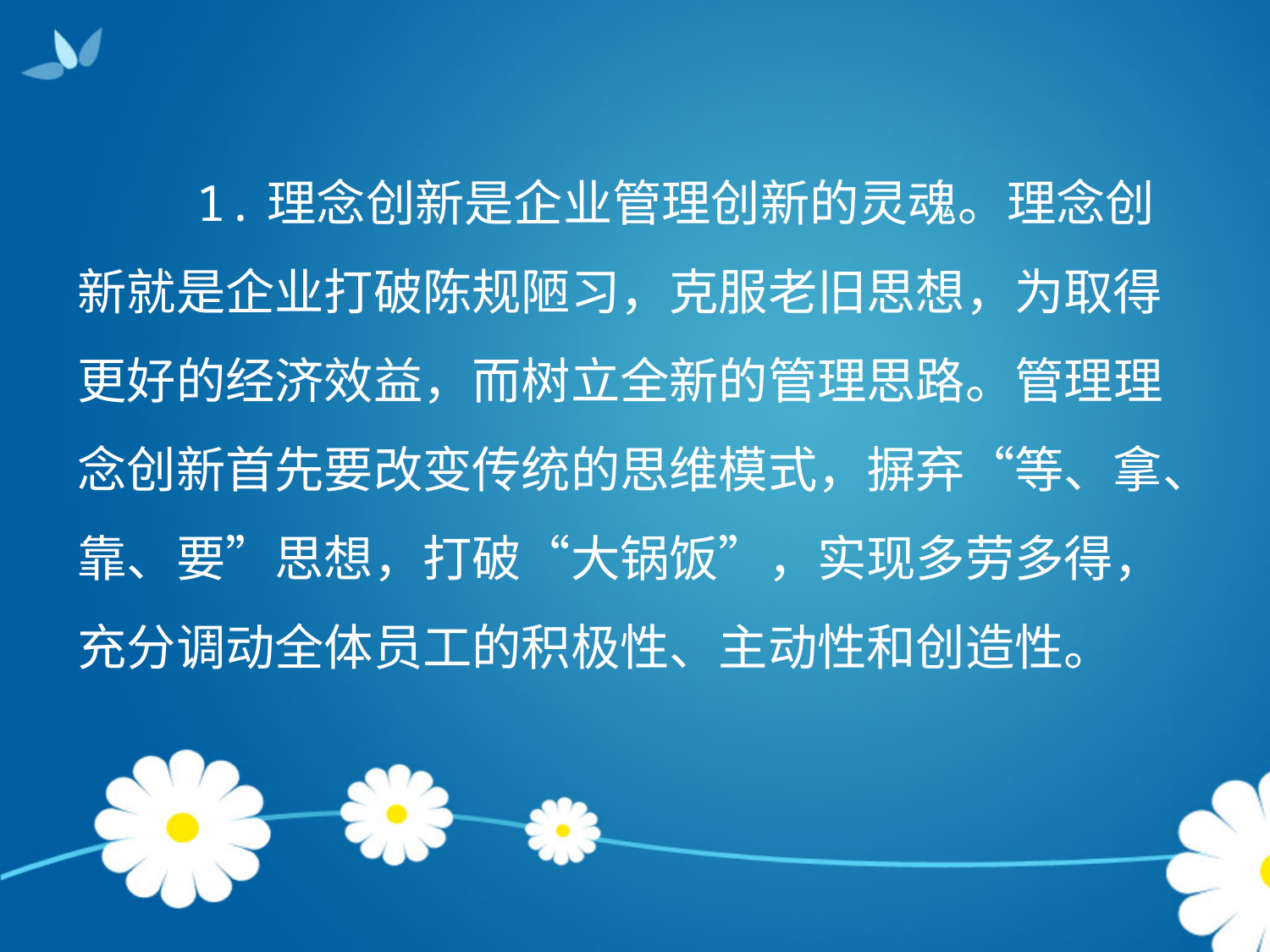

1.理念创新是企业管理创新的灵魂。理念创新就是企业打破陈规陋习，克服老旧思想，为取得更好的经济效益，而树立全新的管理思路。管理理念创新首先要改变传统的思维模式，摒弃“等、拿、靠、要”思想，打破“大锅饭”，实现多劳多得，充分调动全体员工的积极性、主动性和创造性。